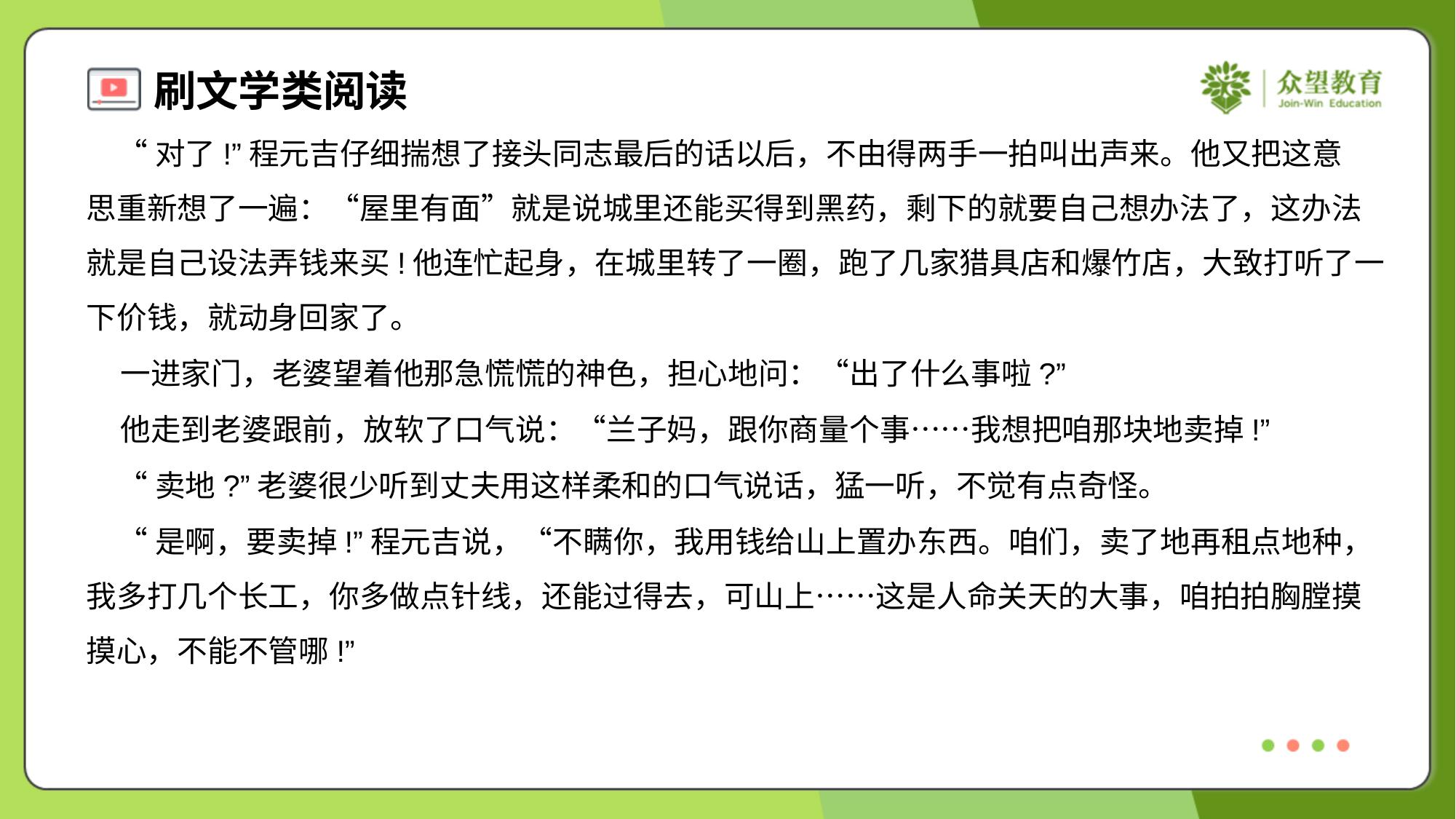

“对了!”程元吉仔细揣想了接头同志最后的话以后，不由得两手一拍叫出声来。他又把这意
思重新想了一遍：“屋里有面”就是说城里还能买得到黑药，剩下的就要自己想办法了，这办法
就是自己设法弄钱来买!他连忙起身，在城里转了一圈，跑了几家猎具店和爆竹店，大致打听了一
下价钱，就动身回家了。
    一进家门，老婆望着他那急慌慌的神色，担心地问：“出了什么事啦?”
    他走到老婆跟前，放软了口气说：“兰子妈，跟你商量个事……我想把咱那块地卖掉!”
    “卖地?”老婆很少听到丈夫用这样柔和的口气说话，猛一听，不觉有点奇怪。
    “是啊，要卖掉!”程元吉说，“不瞒你，我用钱给山上置办东西。咱们，卖了地再租点地种，
我多打几个长工，你多做点针线，还能过得去，可山上……这是人命关天的大事，咱拍拍胸膛摸
摸心，不能不管哪!”